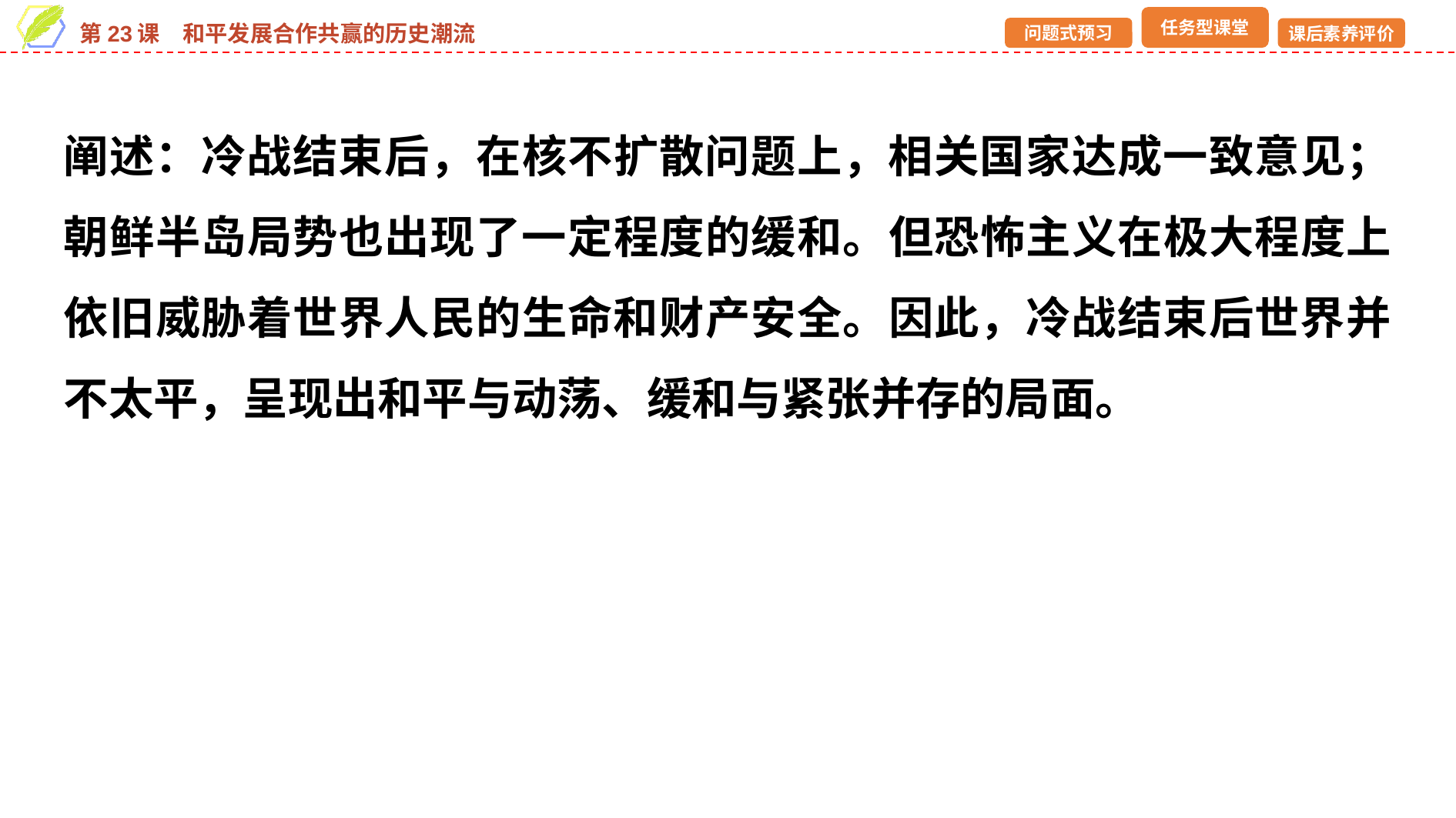

阐述：冷战结束后，在核不扩散问题上，相关国家达成一致意见；朝鲜半岛局势也出现了一定程度的缓和。但恐怖主义在极大程度上依旧威胁着世界人民的生命和财产安全。因此，冷战结束后世界并不太平，呈现出和平与动荡、缓和与紧张并存的局面。